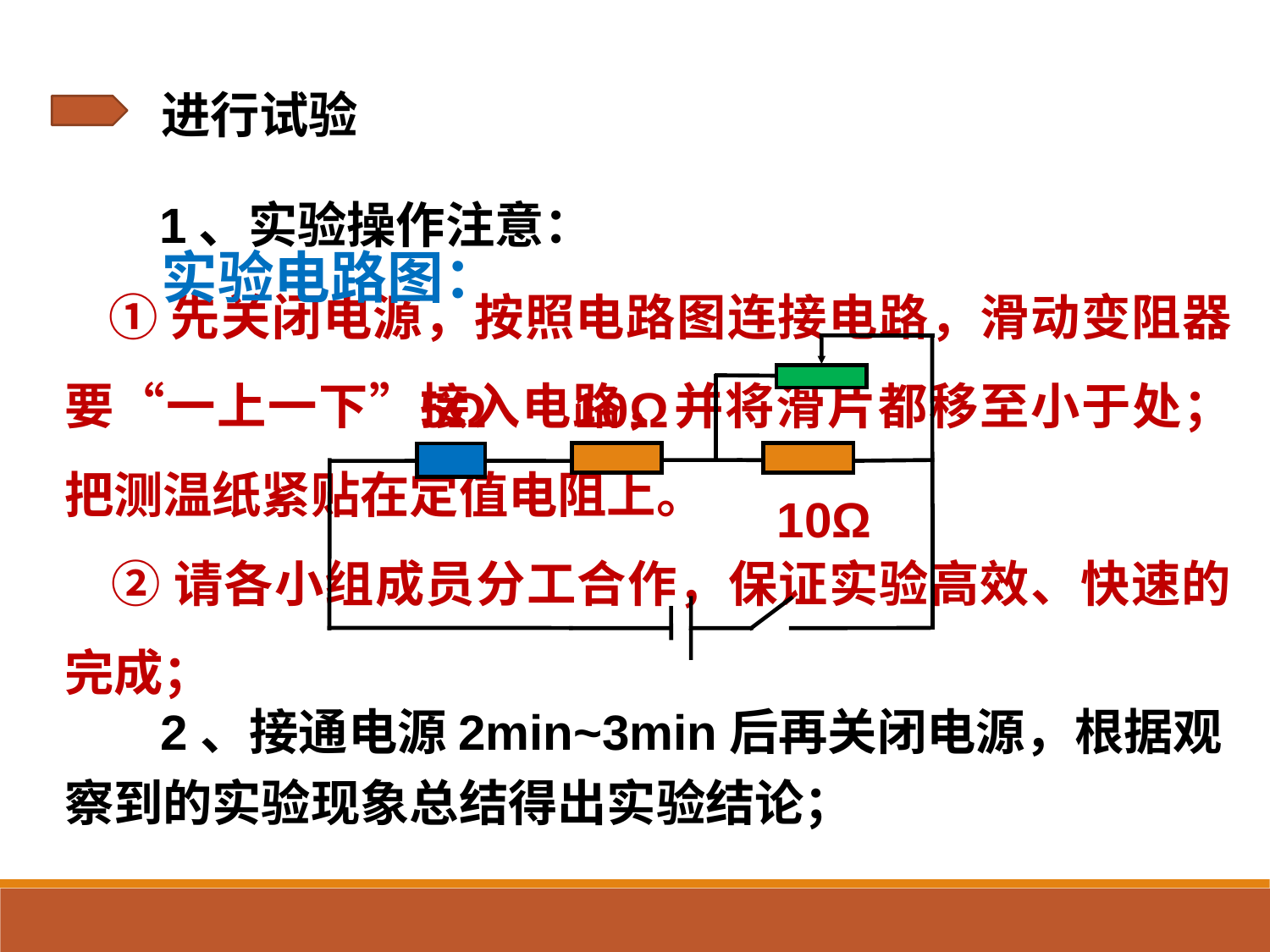

进行试验

       1、实验操作注意：

  ①先关闭电源，按照电路图连接电路，滑动变阻器要“一上一下”接入电路，并将滑片都移至小于处；把测温纸紧贴在定值电阻上。
  ②请各小组成员分工合作，保证实验高效、快速的完成；
实验电路图：

5Ω
10Ω

10Ω

       2、接通电源2min~3min后再关闭电源，根据观察到的实验现象总结得出实验结论；